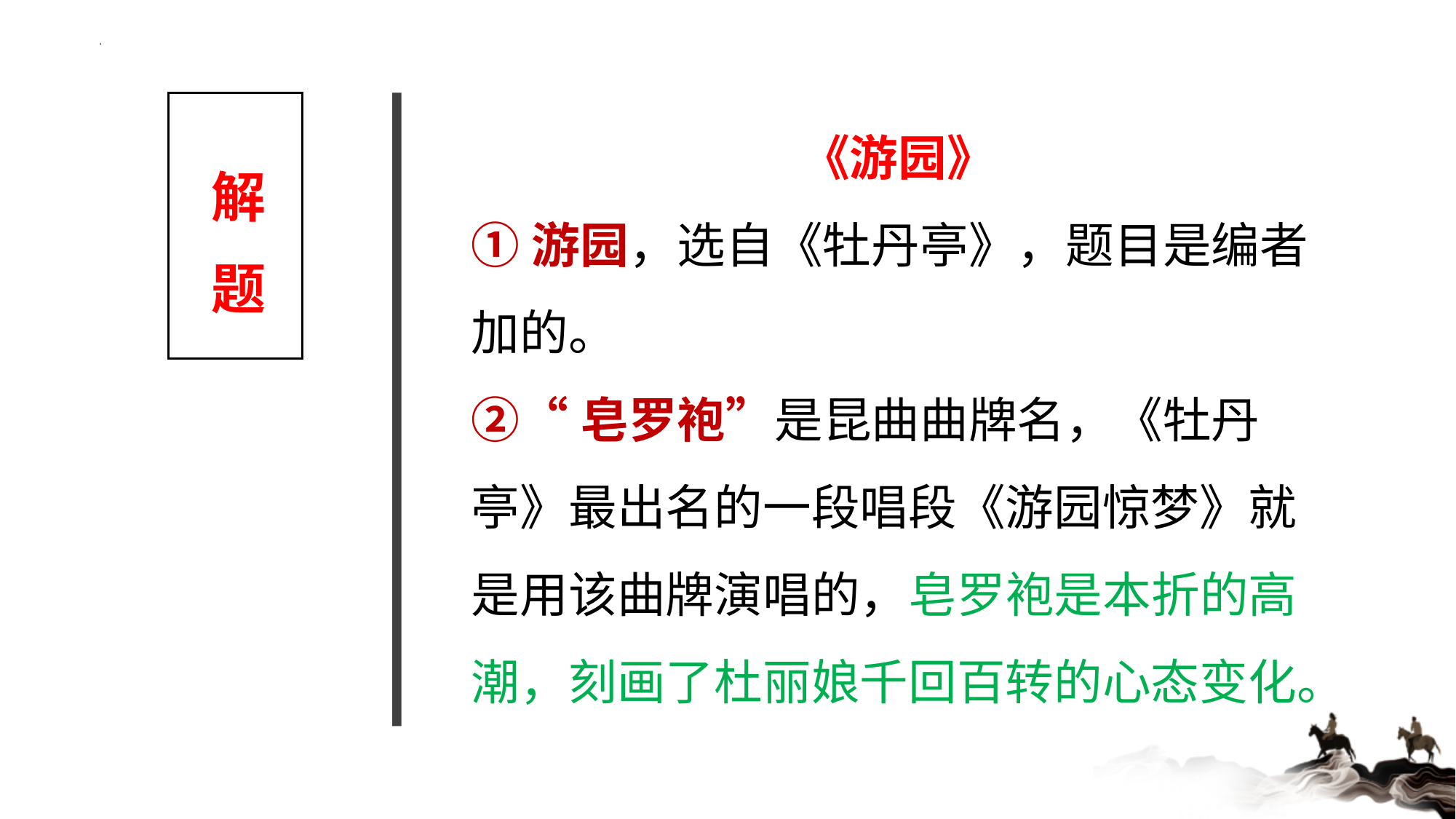

《游园》
①游园，选自《牡丹亭》，题目是编者加的。
②“皂罗袍”是昆曲曲牌名，《牡丹亭》最出名的一段唱段《游园惊梦》就是用该曲牌演唱的，皂罗袍是本折的高潮，刻画了杜丽娘千回百转的心态变化。

解题